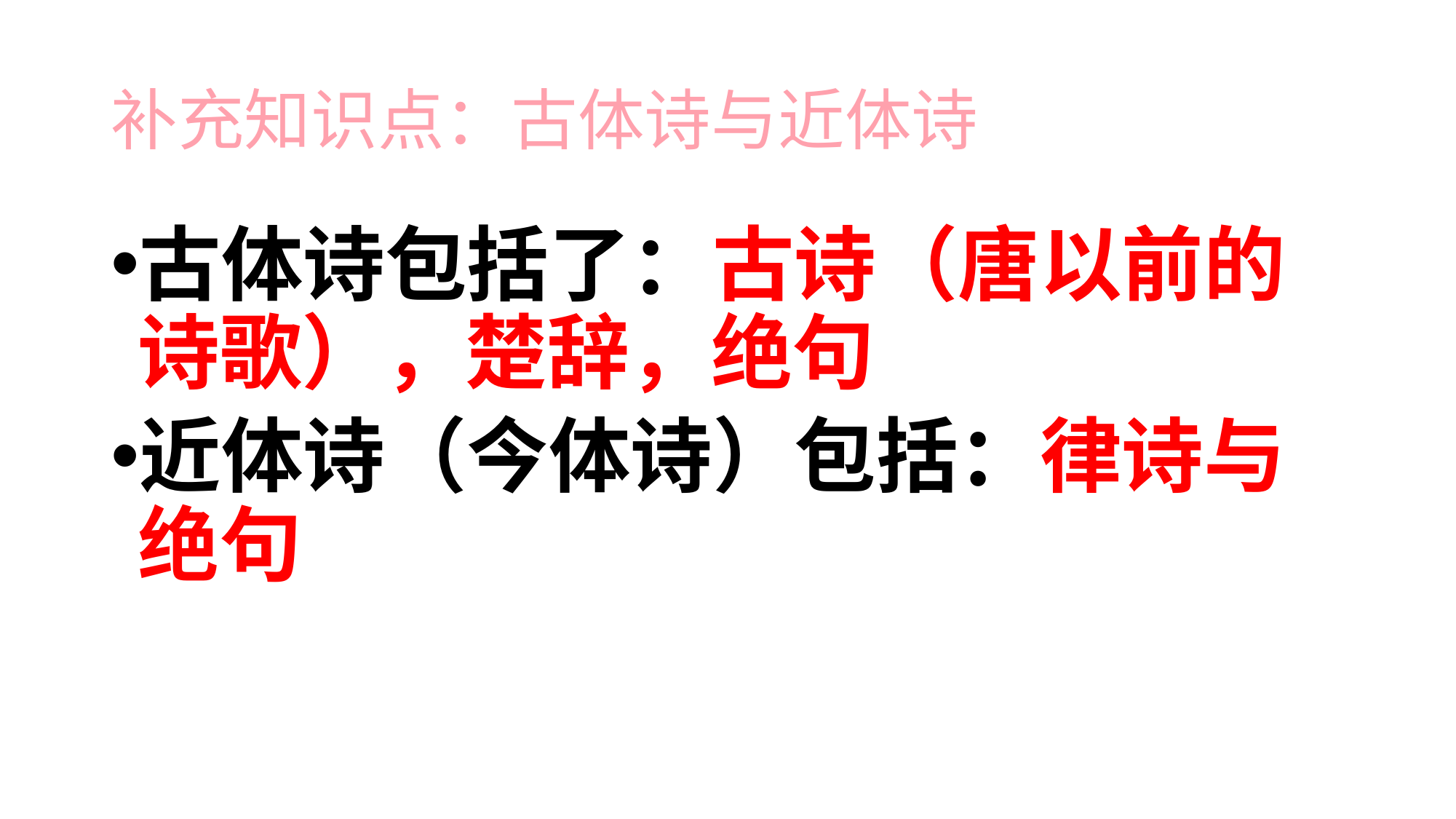

# 补充知识点：古体诗与近体诗
古体诗包括了：古诗（唐以前的诗歌），楚辞，绝句
近体诗（今体诗）包括：律诗与绝句